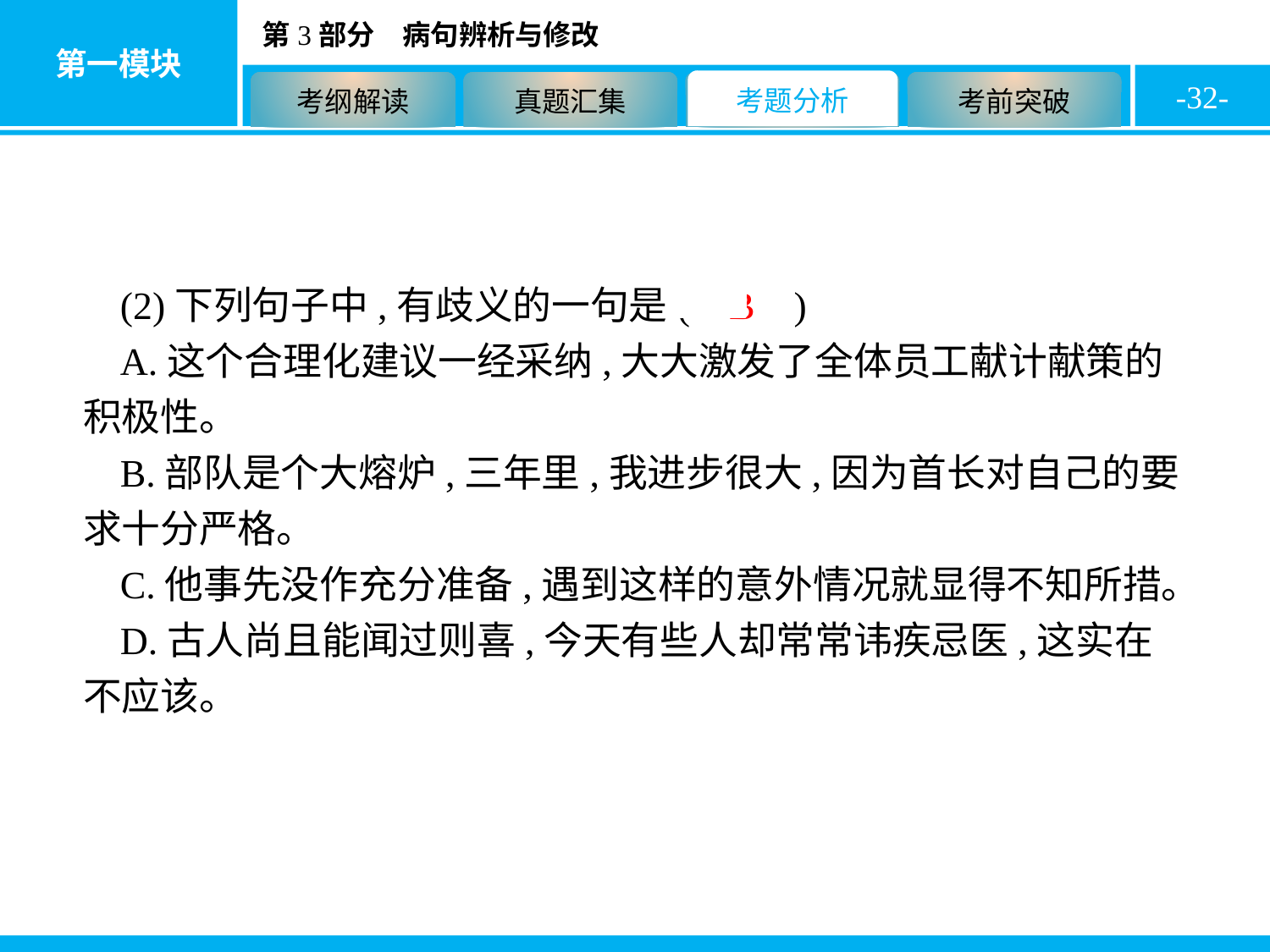

-32-
(2)下列句子中,有歧义的一句是(    B    )
A.这个合理化建议一经采纳,大大激发了全体员工献计献策的积极性。
B.部队是个大熔炉,三年里,我进步很大,因为首长对自己的要求十分严格。
C.他事先没作充分准备,遇到这样的意外情况就显得不知所措。
D.古人尚且能闻过则喜,今天有些人却常常讳疾忌医,这实在不应该。